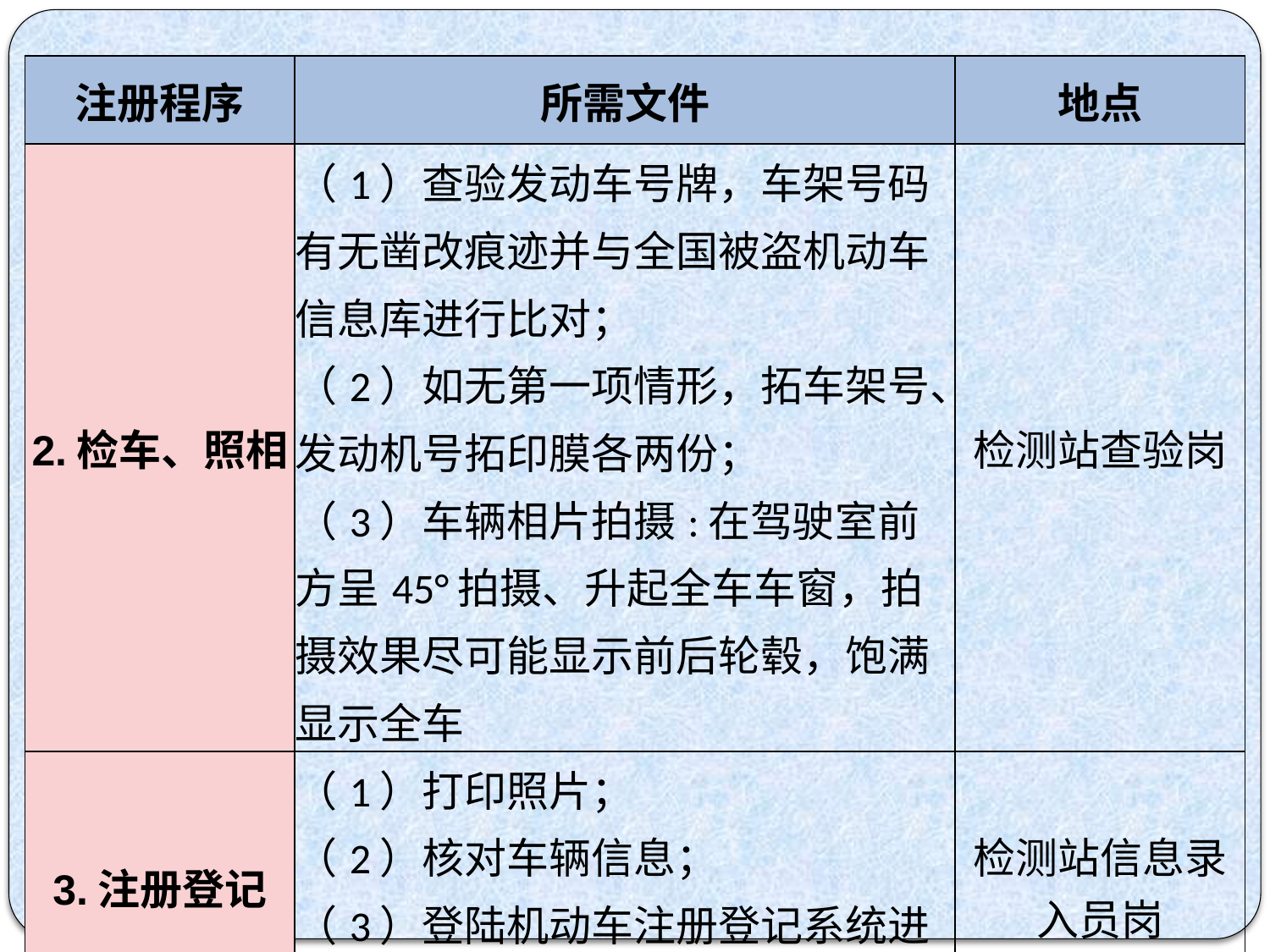

| 注册程序 | 所需文件 | 地点 |
| --- | --- | --- |
| 2.检车、照相 | （1）查验发动车号牌，车架号码有无凿改痕迹并与全国被盗机动车信息库进行比对； （2）如无第一项情形，拓车架号、发动机号拓印膜各两份； （3）车辆相片拍摄:在驾驶室前方呈45°拍摄、升起全车车窗，拍摄效果尽可能显示前后轮毂，饱满显示全车 | 检测站查验岗 |
| 3.注册登记 | （1）打印照片； （2）核对车辆信息； （3）登陆机动车注册登记系统进行车辆信息录入 | 检测站信息录入员岗 |